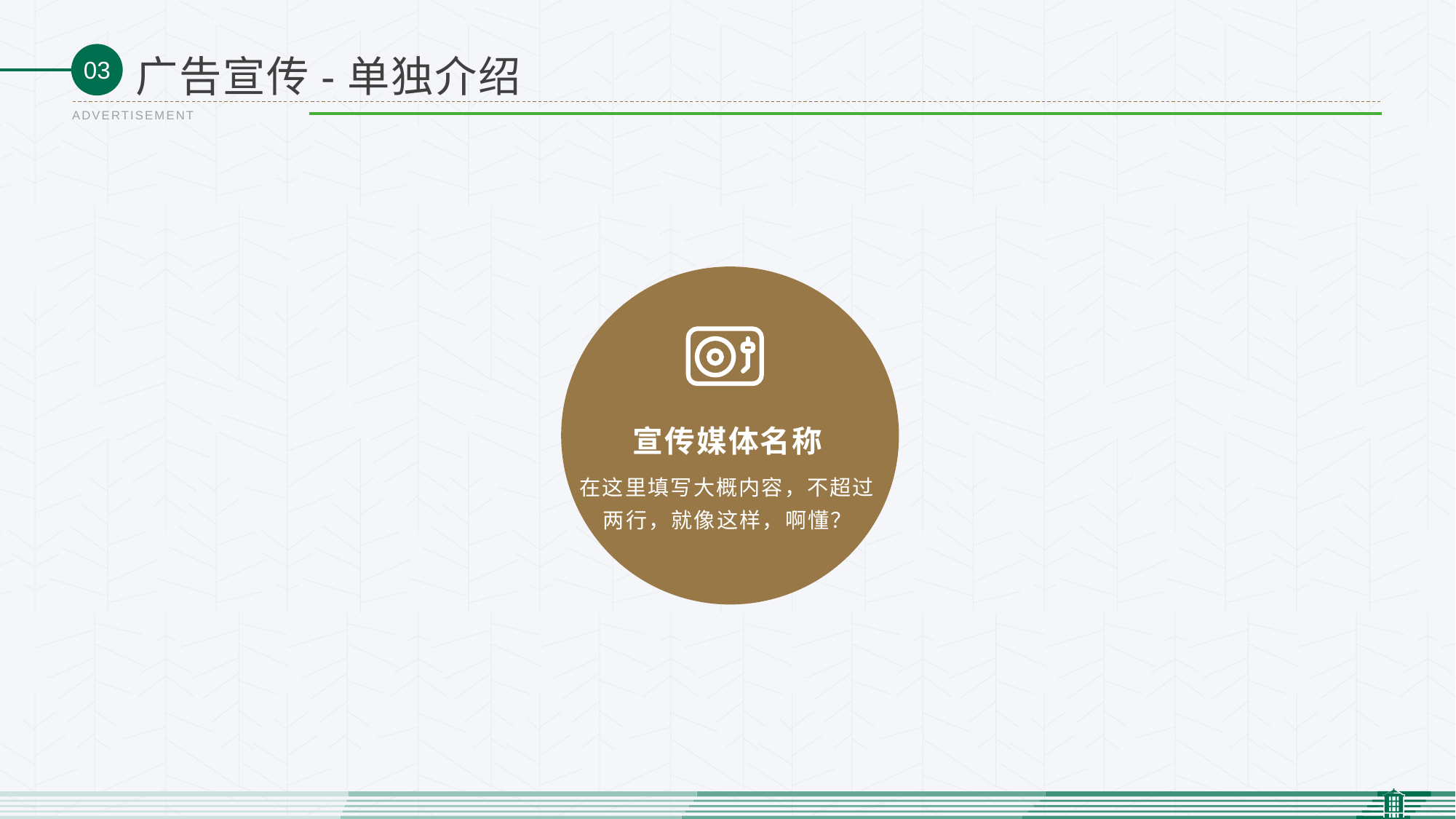

广告宣传-单独介绍
ADVERTISEMENT

宣传媒体名称
在这里填写大概内容，不超过两行，就像这样，啊懂？